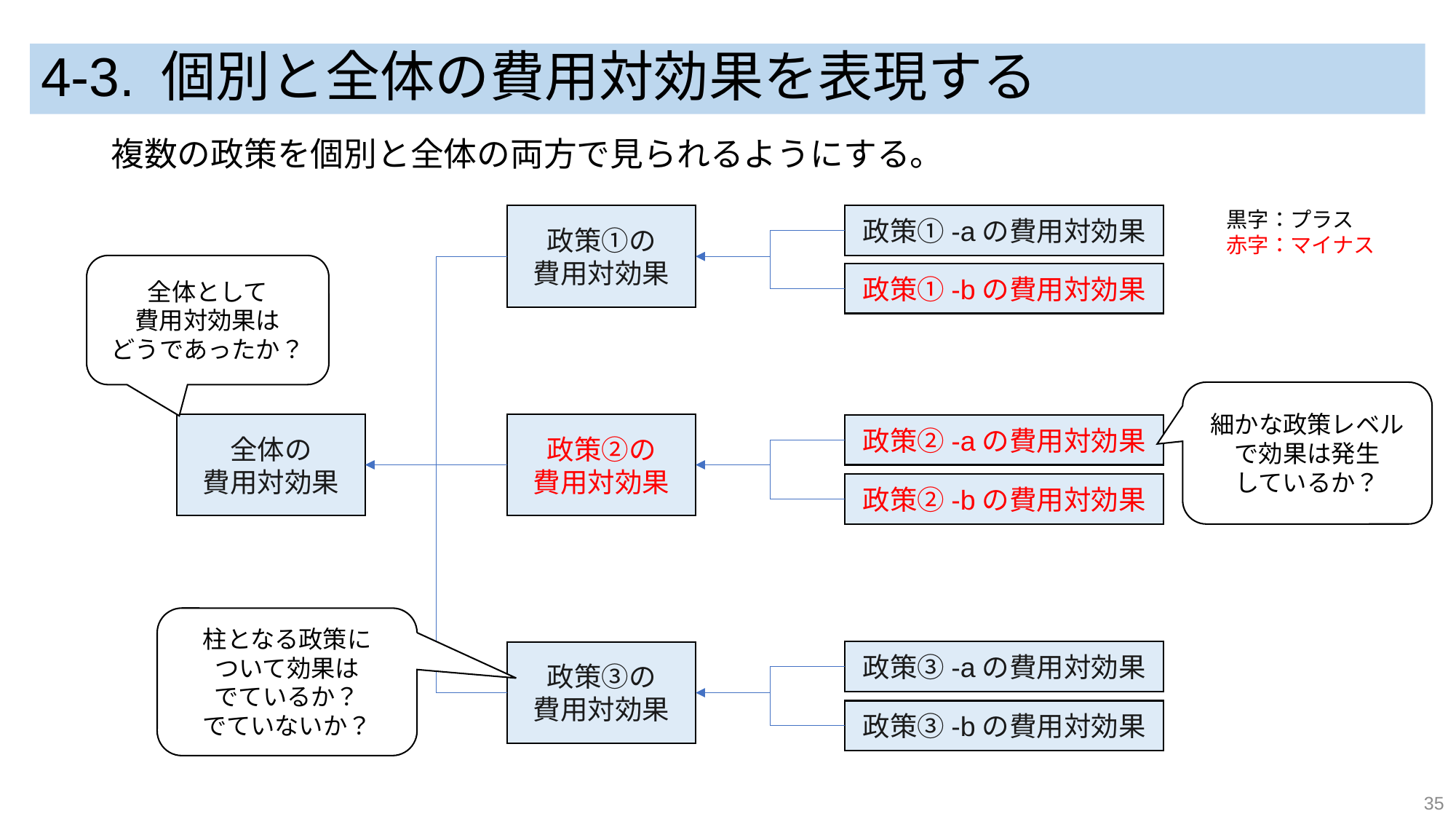

# 4-3. 個別と全体の費用対効果を表現する
複数の政策を個別と全体の両方で見られるようにする。
黒字：プラス
赤字：マイナス
政策①の
費用対効果
政策①-aの費用対効果
全体として
費用対効果は
どうであったか？
政策①-bの費用対効果
細かな政策レベルで効果は発生
しているか？
全体の
費用対効果
政策②の
費用対効果
政策②-aの費用対効果
政策②-bの費用対効果
柱となる政策に
ついて効果は
でているか？
でていないか？
政策③-aの費用対効果
政策③の
費用対効果
政策③-bの費用対効果
35